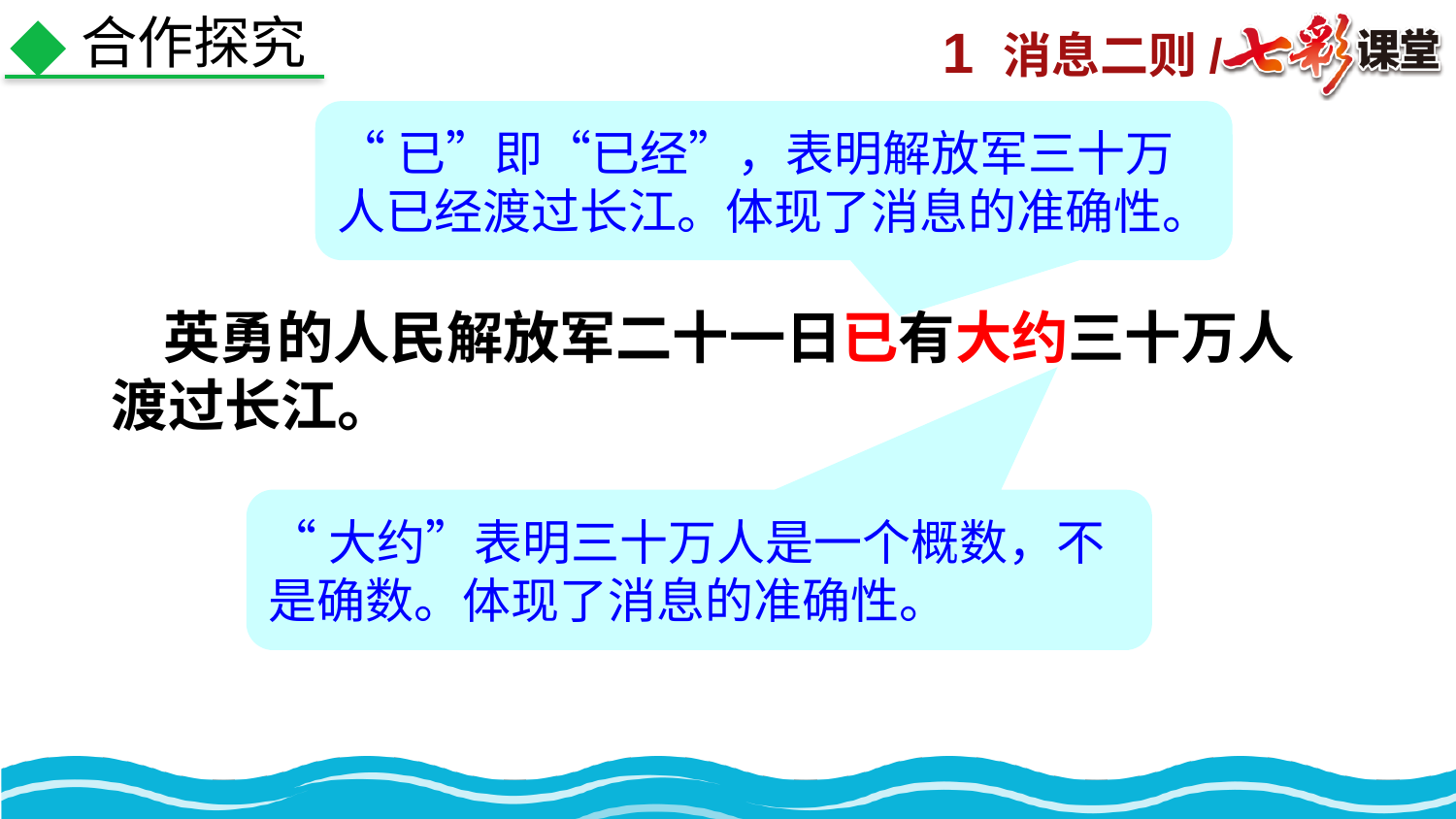

合作探究

“已”即“已经”，表明解放军三十万人已经渡过长江。体现了消息的准确性。
   英勇的人民解放军二十一日已有大约三十万人渡过长江。
“大约”表明三十万人是一个概数，不是确数。体现了消息的准确性。